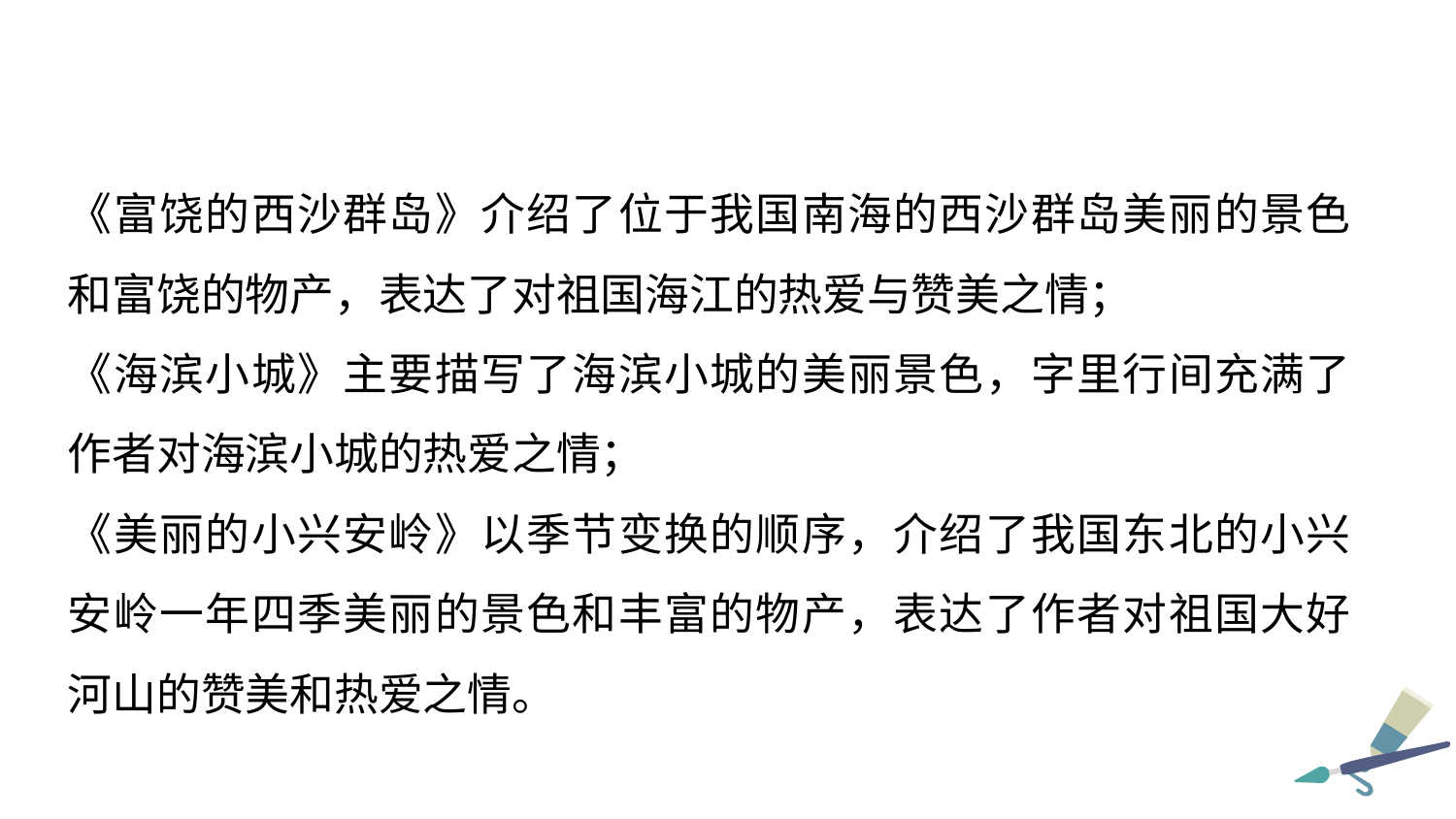

《富饶的西沙群岛》介绍了位于我国南海的西沙群岛美丽的景色和富饶的物产，表达了对祖国海江的热爱与赞美之情；
《海滨小城》主要描写了海滨小城的美丽景色，字里行间充满了作者对海滨小城的热爱之情；
《美丽的小兴安岭》以季节变换的顺序，介绍了我国东北的小兴安岭一年四季美丽的景色和丰富的物产，表达了作者对祖国大好河山的赞美和热爱之情。